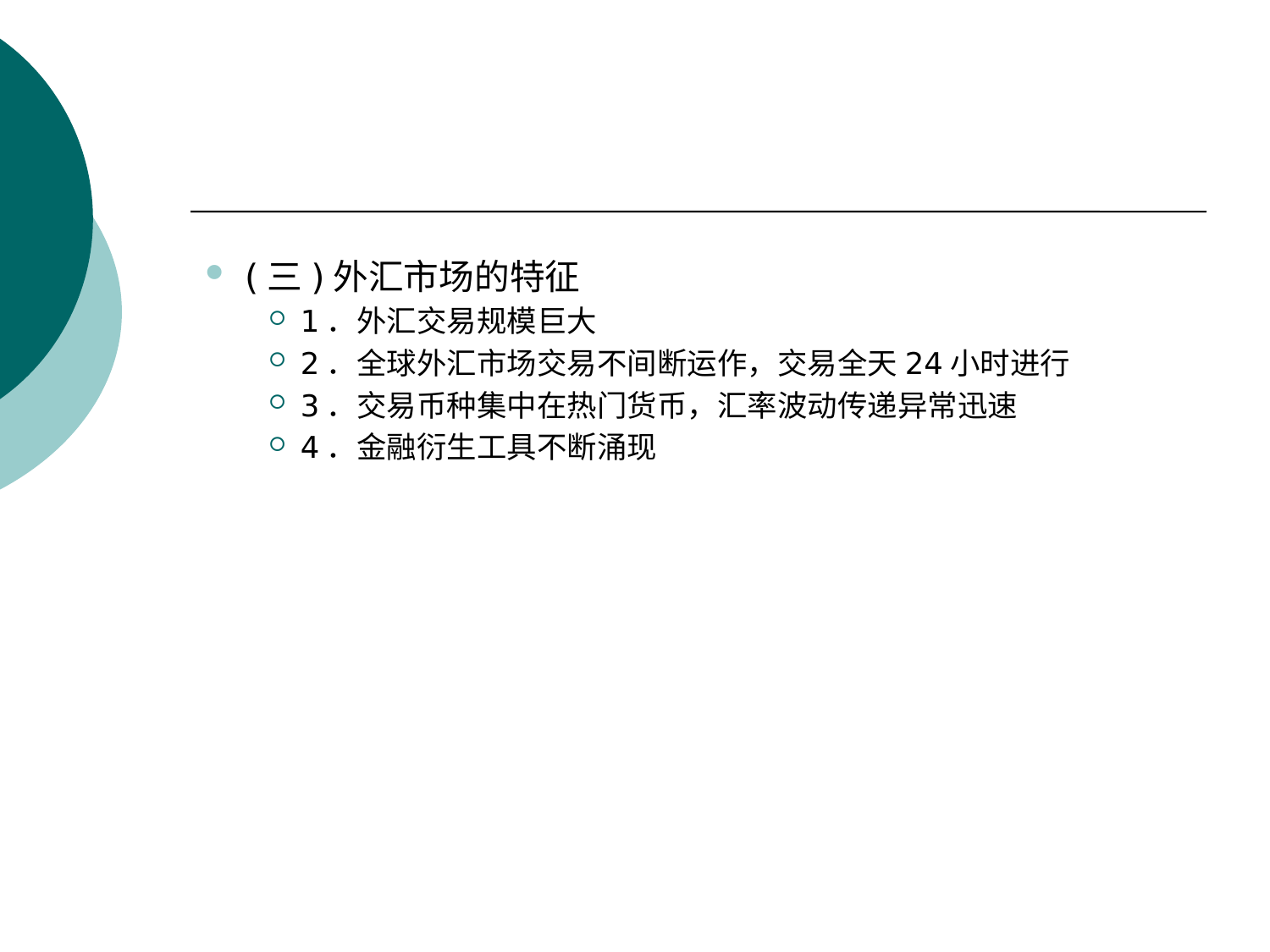

#
(三)外汇市场的特征
1．外汇交易规模巨大
2．全球外汇市场交易不间断运作，交易全天24小时进行
3．交易币种集中在热门货币，汇率波动传递异常迅速
4．金融衍生工具不断涌现